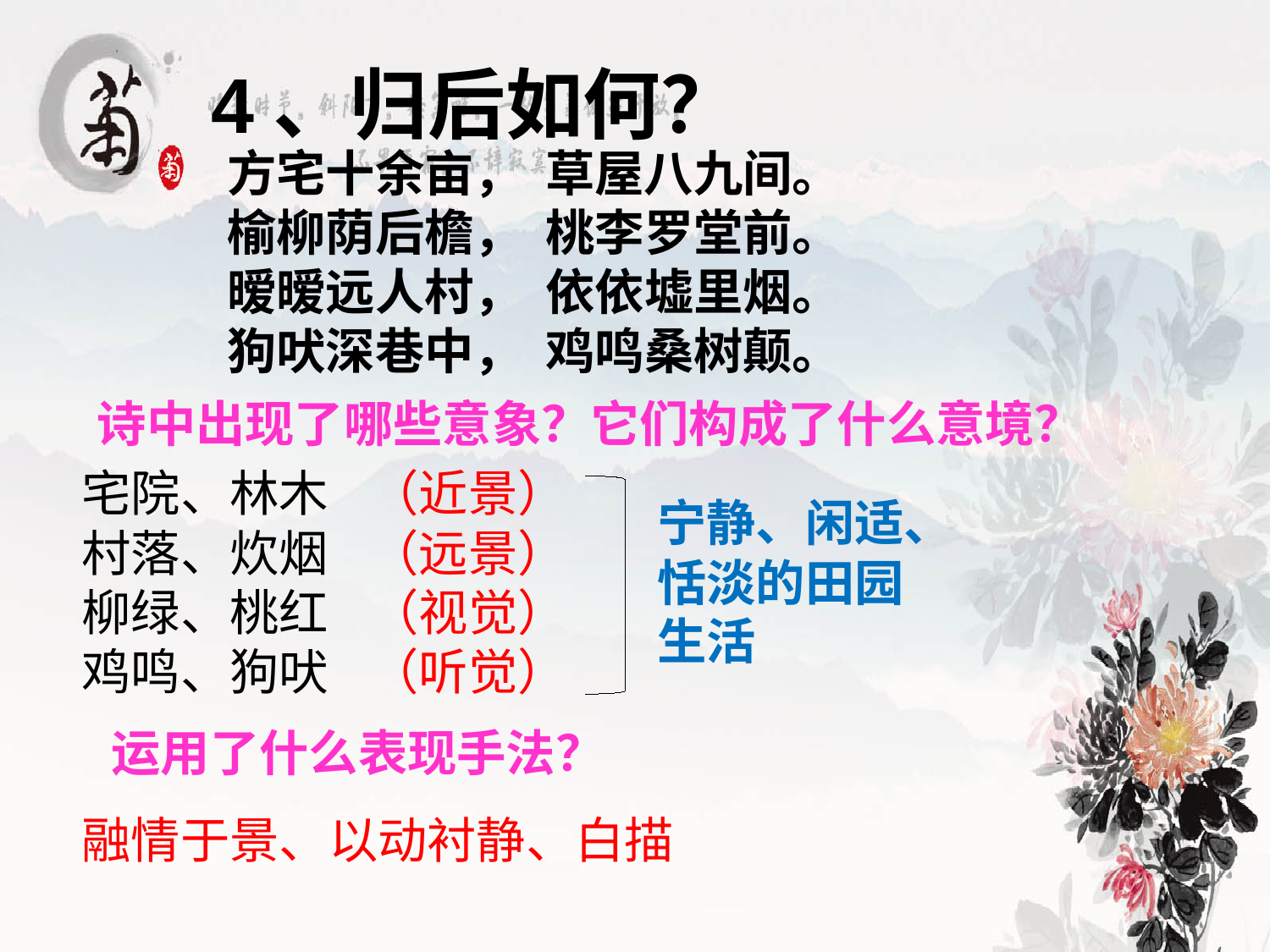

4、归后如何？
方宅十余亩，  草屋八九间。
榆柳荫后檐，  桃李罗堂前。
暧暧远人村，  依依墟里烟。
狗吠深巷中，  鸡鸣桑树颠。
诗中出现了哪些意象？它们构成了什么意境？
宅院、林木
（近景）

宁静、闲适、恬淡的田园生活
村落、炊烟
（远景）
柳绿、桃红
（视觉）
鸡鸣、狗吠
（听觉）
运用了什么表现手法？
融情于景、以动衬静、白描